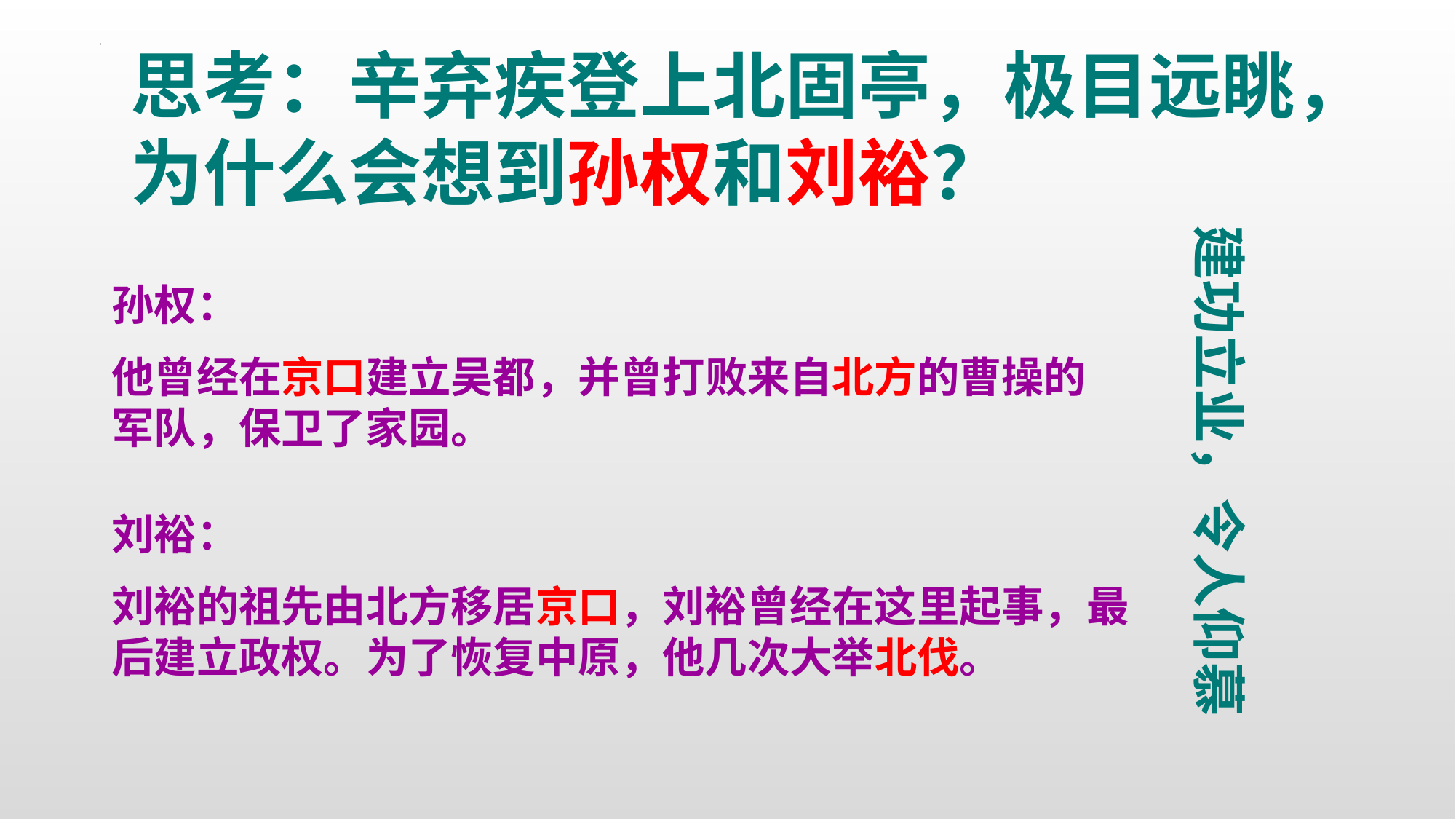

思考：辛弃疾登上北固亭，极目远眺，为什么会想到孙权和刘裕？

建功立业，令人仰慕
孙权：
他曾经在京口建立吴都，并曾打败来自北方的曹操的军队，保卫了家园。

刘裕：
刘裕的祖先由北方移居京口，刘裕曾经在这里起事，最后建立政权。为了恢复中原，他几次大举北伐。